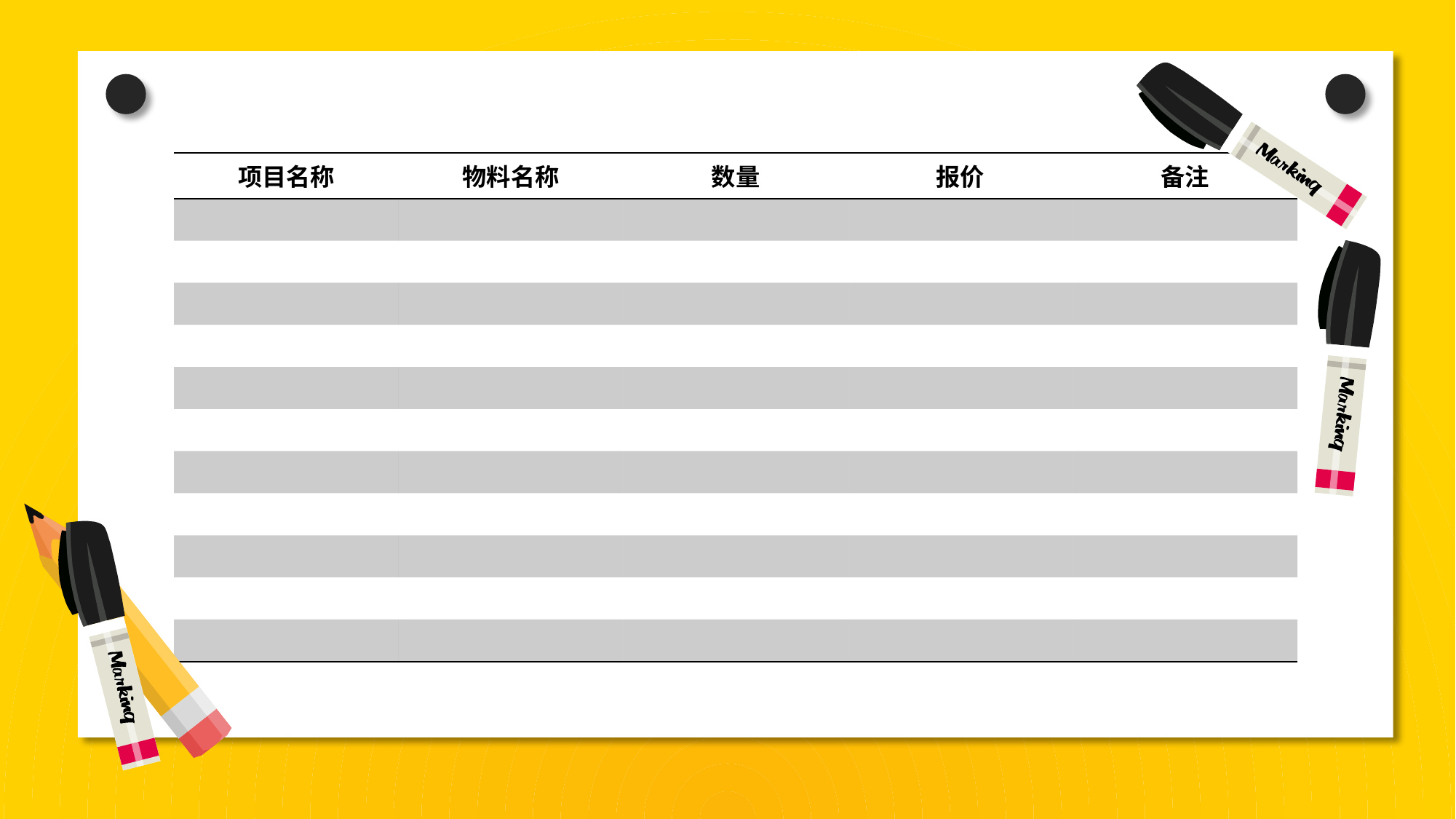

| 项目名称 | 物料名称 | 数量 | 报价 | 备注 |
| --- | --- | --- | --- | --- |
|  |  |  |  |  |
|  |  |  |  |  |
|  |  |  |  |  |
|  |  |  |  |  |
|  |  |  |  |  |
|  |  |  |  |  |
|  |  |  |  |  |
|  |  |  |  |  |
|  |  |  |  |  |
|  |  |  |  |  |
|  |  |  |  |  |